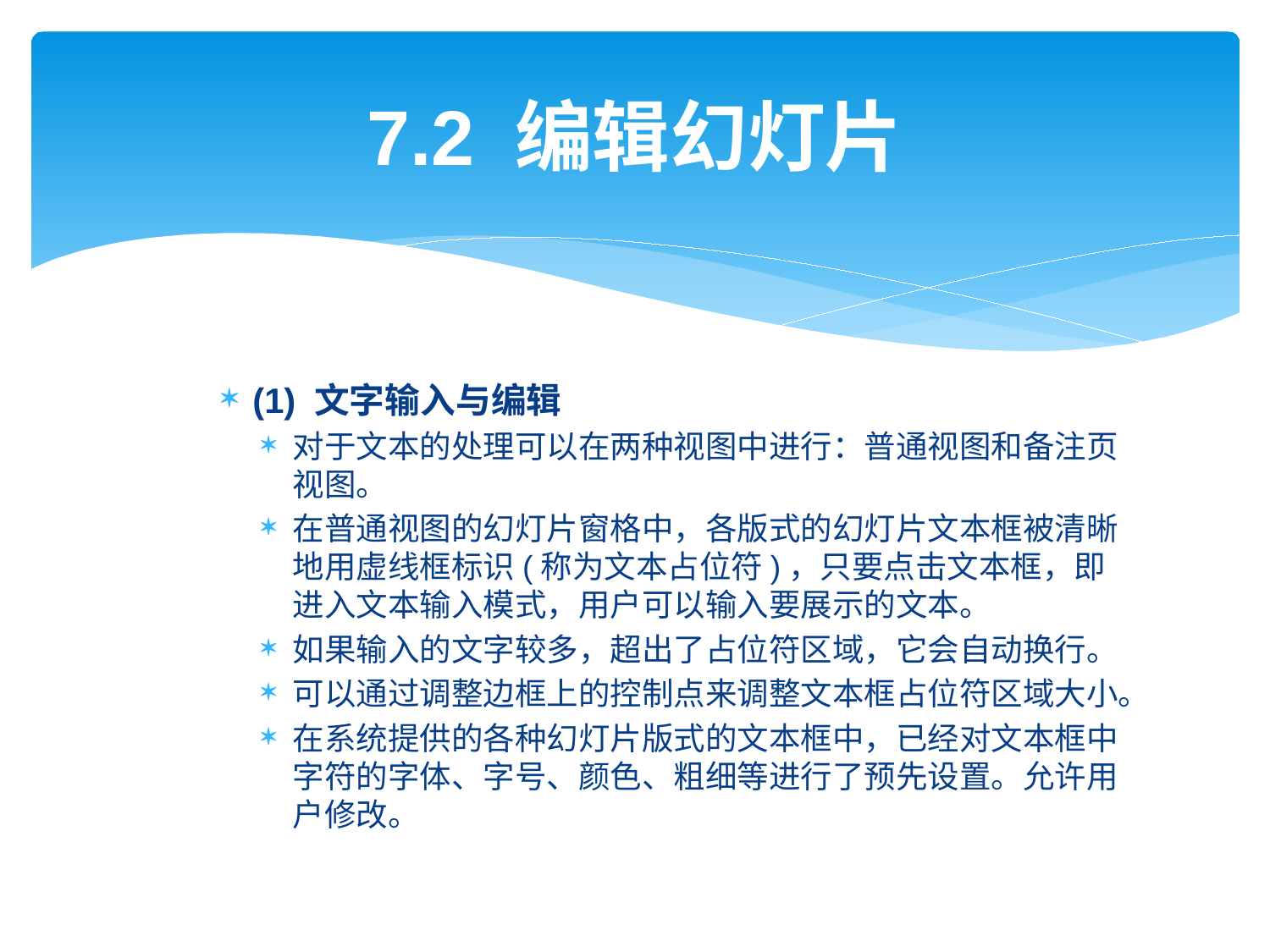

# 7.2 编辑幻灯片
(1) 文字输入与编辑
对于文本的处理可以在两种视图中进行：普通视图和备注页视图。
在普通视图的幻灯片窗格中，各版式的幻灯片文本框被清晰地用虚线框标识(称为文本占位符)，只要点击文本框，即进入文本输入模式，用户可以输入要展示的文本。
如果输入的文字较多，超出了占位符区域，它会自动换行。
可以通过调整边框上的控制点来调整文本框占位符区域大小。
在系统提供的各种幻灯片版式的文本框中，已经对文本框中字符的字体、字号、颜色、粗细等进行了预先设置。允许用户修改。